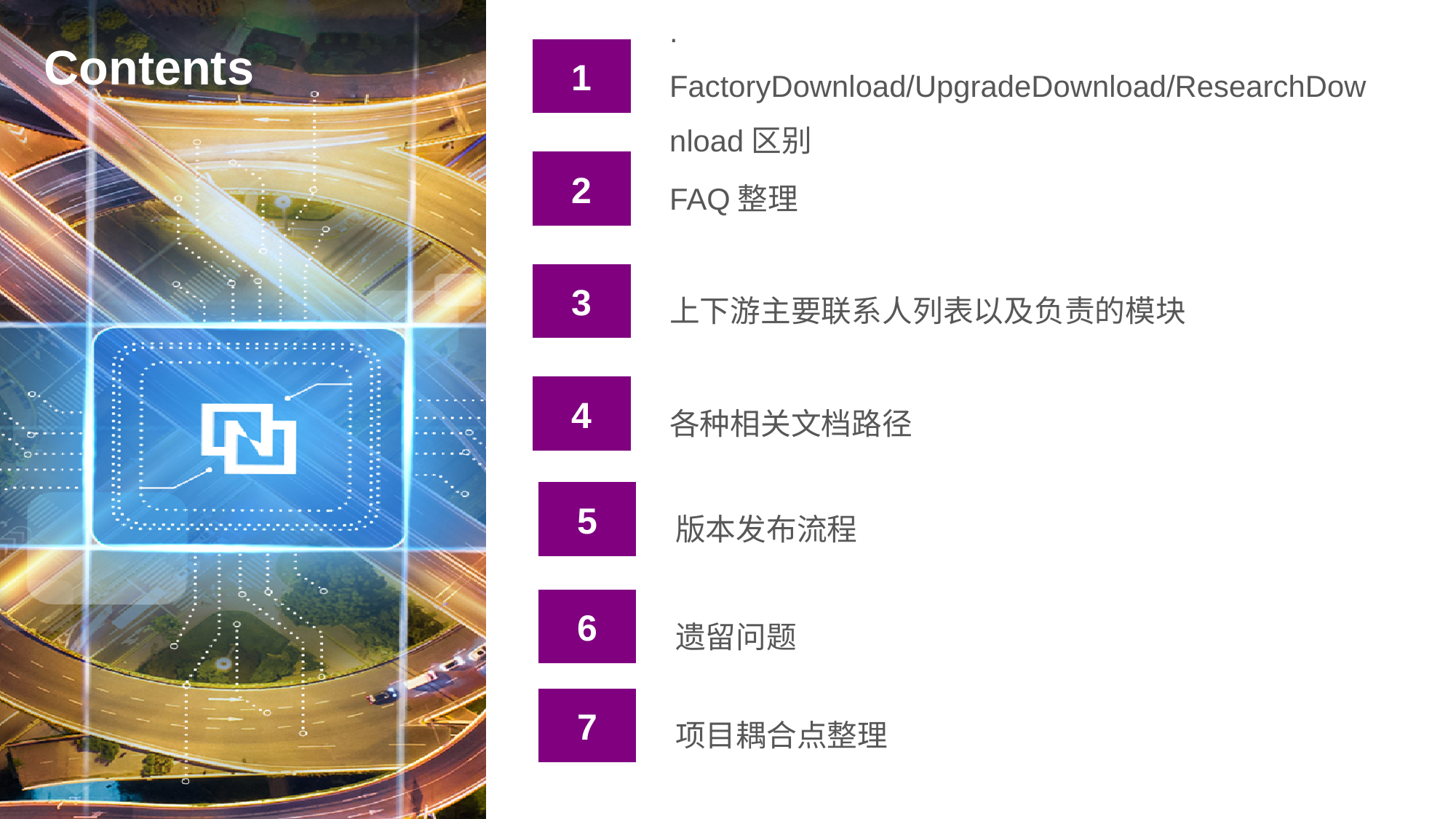

1
. FactoryDownload/UpgradeDownload/ResearchDownload区别
2
FAQ整理
3
上下游主要联系人列表以及负责的模块
4
各种相关文档路径
5
版本发布流程
6
遗留问题
7
项目耦合点整理